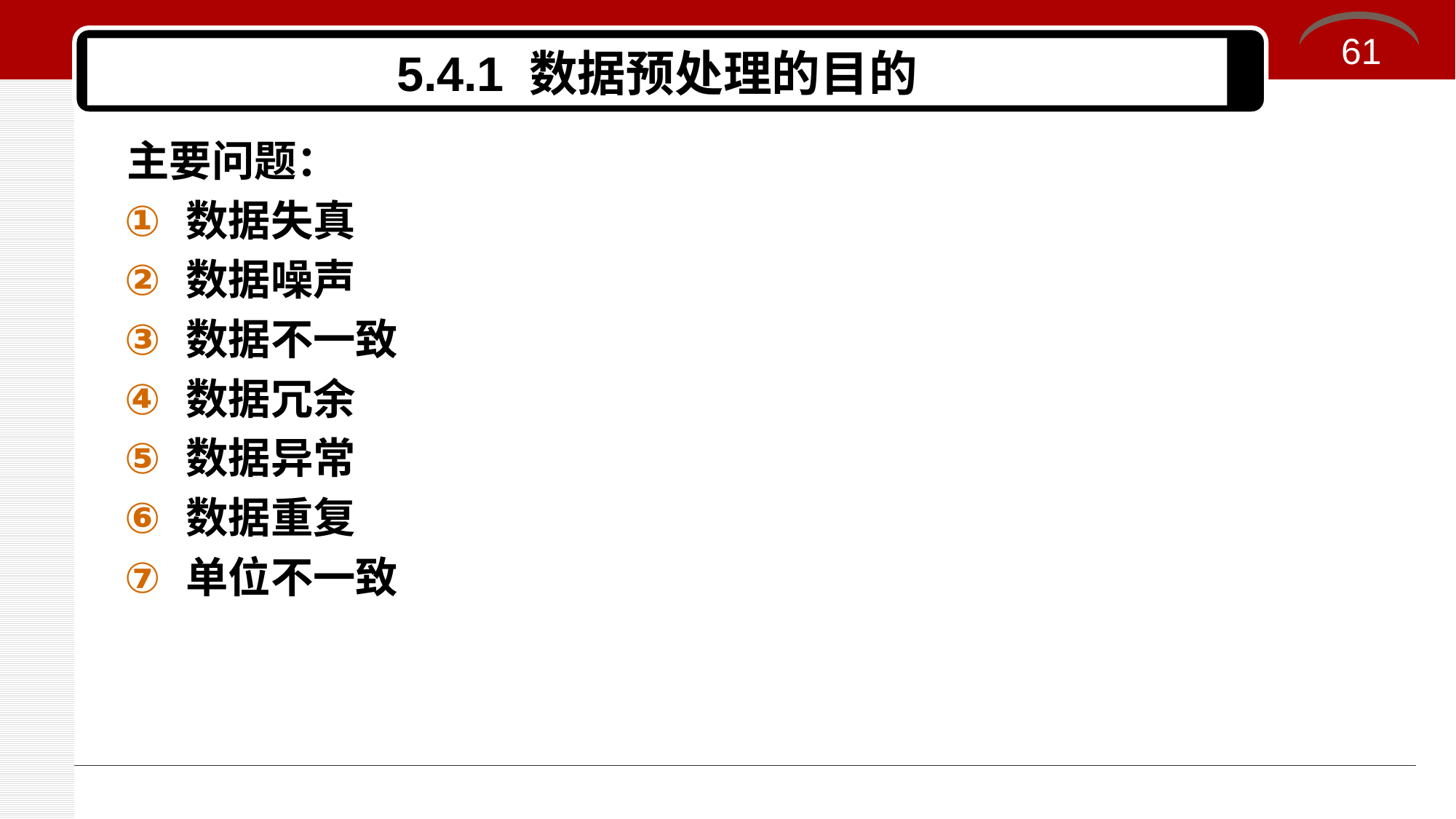

61
# 5.4.1 数据预处理的目的
主要问题：
数据失真
数据噪声
数据不一致
数据冗余
数据异常
数据重复
单位不一致